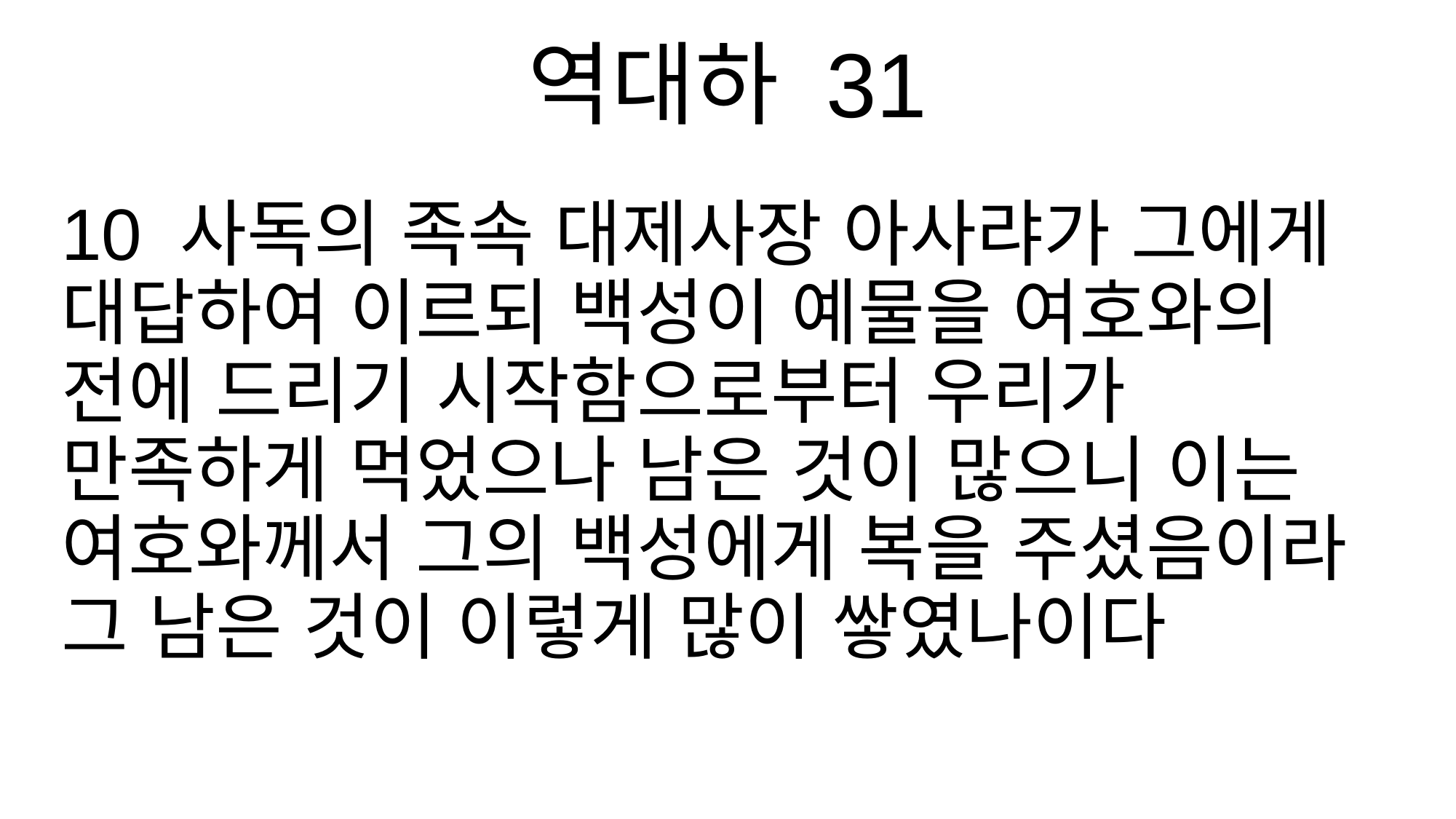

역대하 31
10 사독의 족속 대제사장 아사랴가 그에게 대답하여 이르되 백성이 예물을 여호와의 전에 드리기 시작함으로부터 우리가 만족하게 먹었으나 남은 것이 많으니 이는 여호와께서 그의 백성에게 복을 주셨음이라 그 남은 것이 이렇게 많이 쌓였나이다